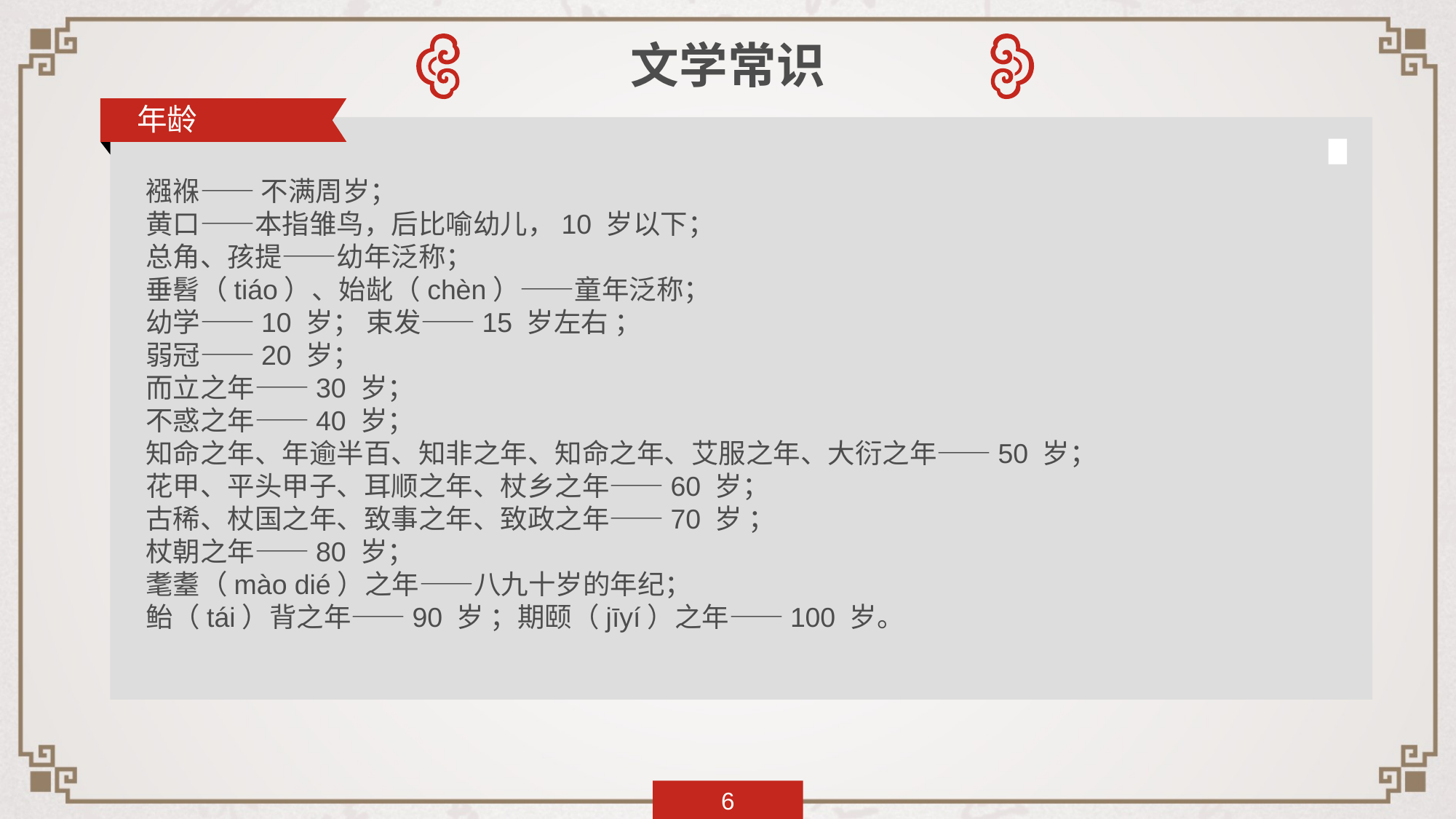

文学常识

年龄

襁褓—— 不满周岁；
黄口——本指雏鸟，后比喻幼儿，10 岁以下；
总角、孩提——幼年泛称；
垂髫（tiáo）、始龀（chèn）——童年泛称；
幼学——10 岁； 束发——15 岁左右 ；
弱冠——20 岁；
而立之年——30 岁；
不惑之年——40 岁；
知命之年、年逾半百、知非之年、知命之年、艾服之年、大衍之年——50 岁；
花甲、平头甲子、耳顺之年、杖乡之年——60 岁；
古稀、杖国之年、致事之年、致政之年——70 岁 ；
杖朝之年——80 岁；
耄耋（mào dié）之年——八九十岁的年纪；
鲐（tái）背之年——90 岁 ；期颐（jīyí）之年——100 岁。